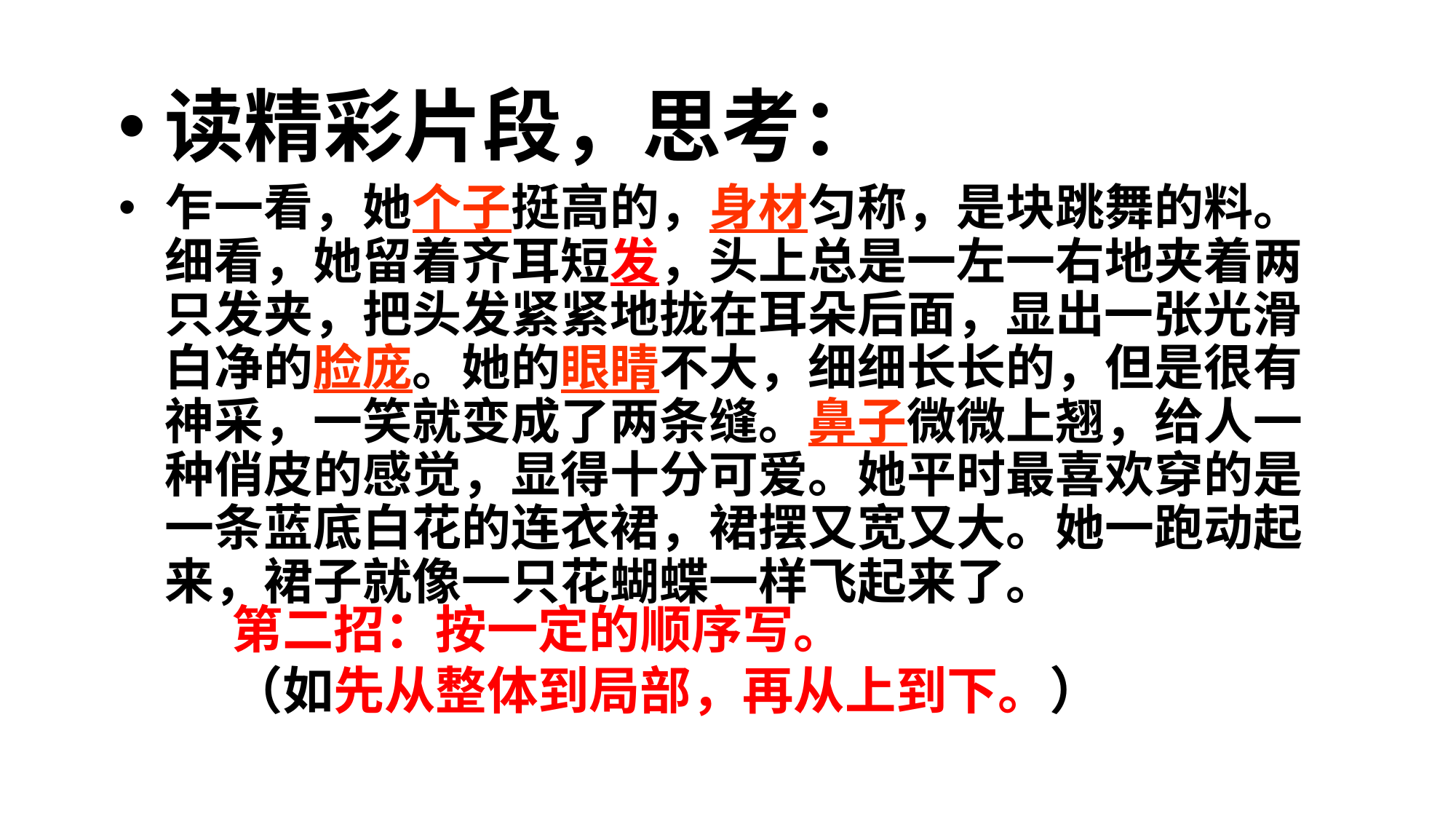

读精彩片段，思考：
乍一看，她个子挺高的，身材匀称，是块跳舞的料。细看，她留着齐耳短发，头上总是一左一右地夹着两只发夹，把头发紧紧地拢在耳朵后面，显出一张光滑白净的脸庞。她的眼睛不大，细细长长的，但是很有神采，一笑就变成了两条缝。鼻子微微上翘，给人一种俏皮的感觉，显得十分可爱。她平时最喜欢穿的是一条蓝底白花的连衣裙，裙摆又宽又大。她一跑动起来，裙子就像一只花蝴蝶一样飞起来了。
# 第二招：按一定的顺序写。 （如先从整体到局部，再从上到下。）